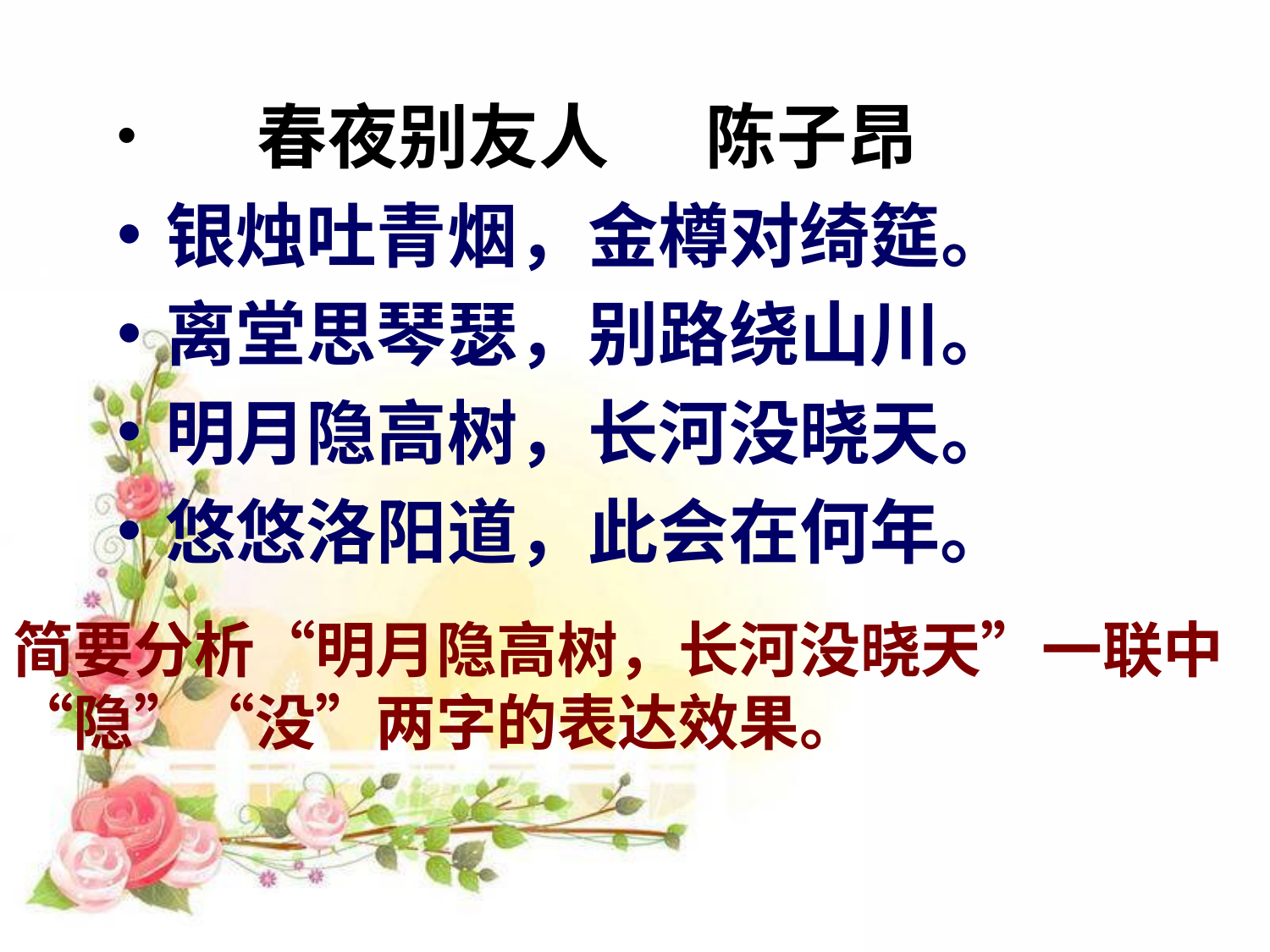

春夜别友人      陈子昂
银烛吐青烟，金樽对绮筵。
离堂思琴瑟，别路绕山川。
明月隐高树，长河没晓天。
悠悠洛阳道，此会在何年。

# 简要分析“明月隐高树，长河没晓天”一联中“隐”“没”两字的表达效果。